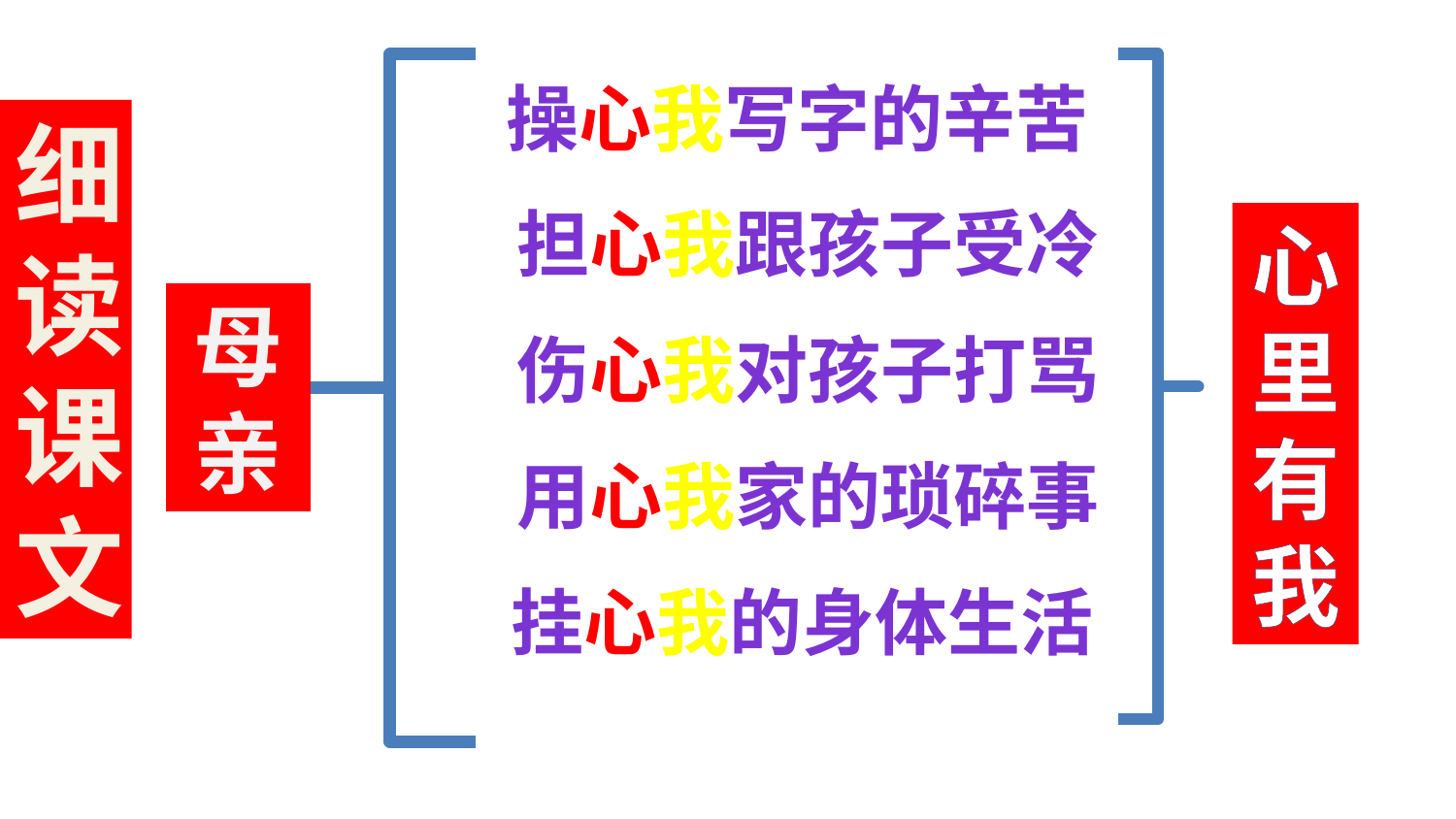

操心我写字的辛苦
细读课文
担心我跟孩子受冷
心里有我
母亲
伤心我对孩子打骂
用心我家的琐碎事
挂心我的身体生活